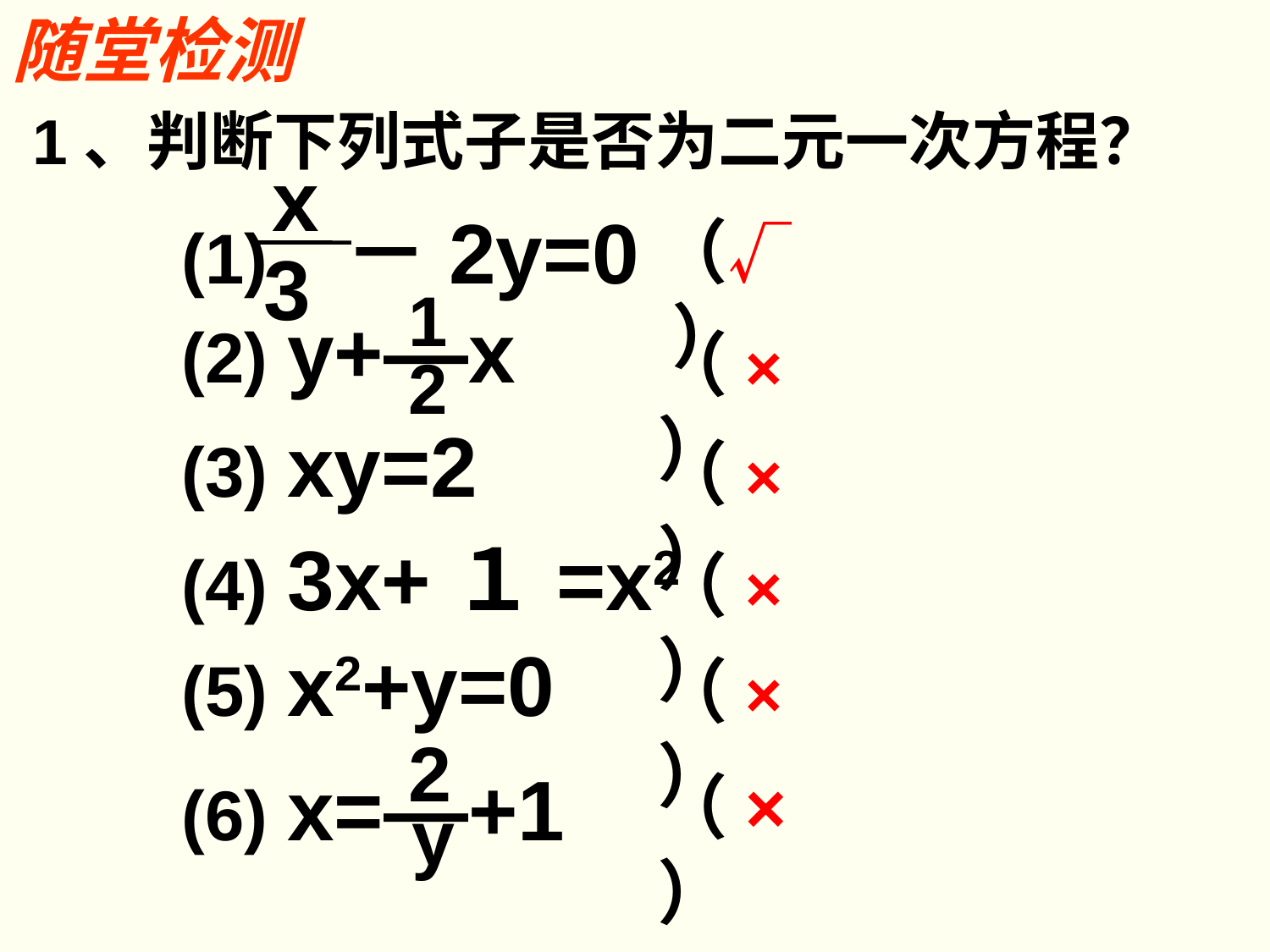

随堂检测
1、判断下列式子是否为二元一次方程？
x
(1)   －2y=0
（√ ）
3

1
(2) y+―x
（×）
2
(3) xy=2
（×）
(4) 3x+１=x2
（×）
(5) x2+y=0
（×）
2
(6) x=―+1
（×）
y